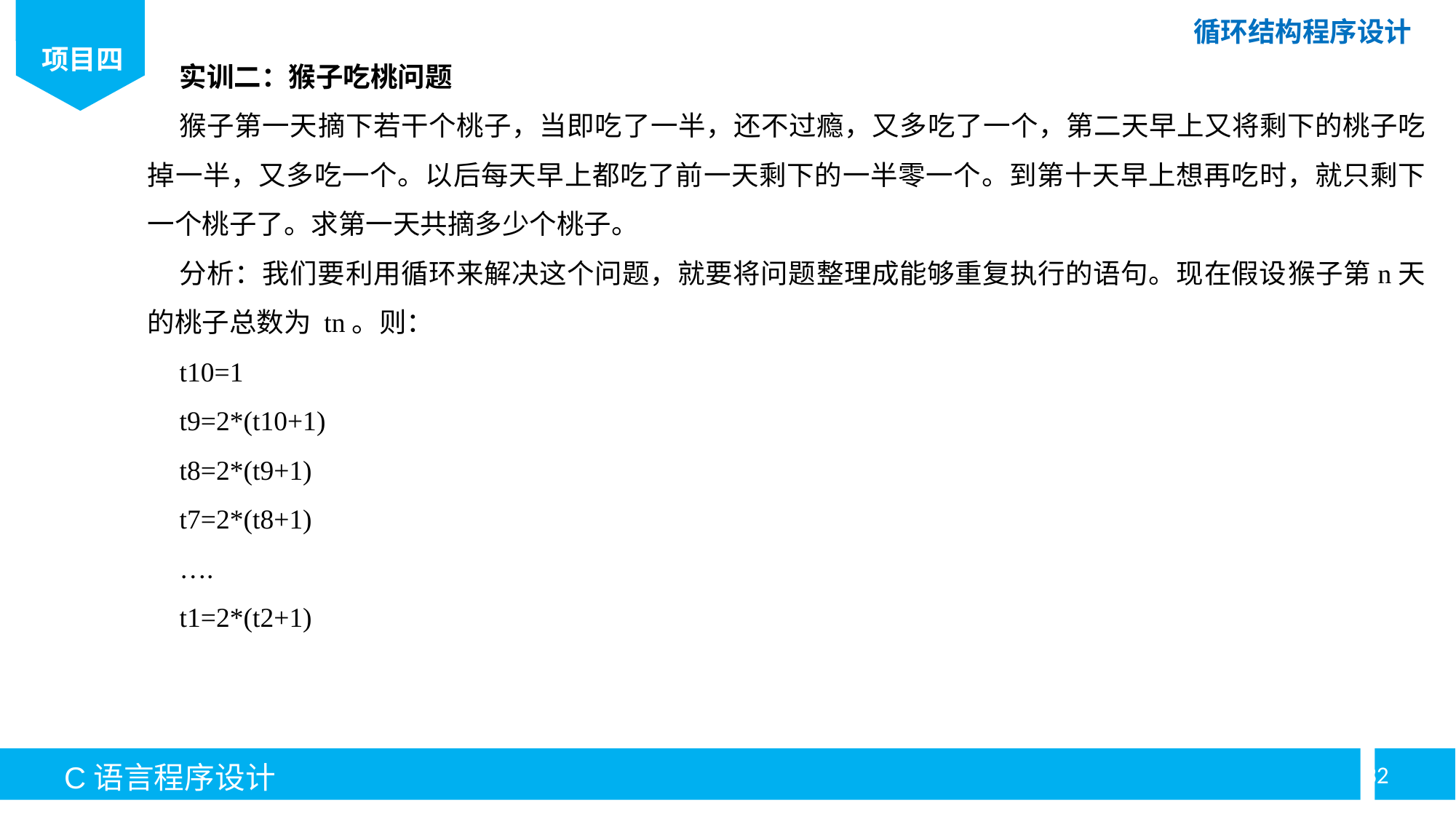

实训二：猴子吃桃问题
猴子第一天摘下若干个桃子，当即吃了一半，还不过瘾，又多吃了一个，第二天早上又将剩下的桃子吃掉一半，又多吃一个。以后每天早上都吃了前一天剩下的一半零一个。到第十天早上想再吃时，就只剩下一个桃子了。求第一天共摘多少个桃子。
分析：我们要利用循环来解决这个问题，就要将问题整理成能够重复执行的语句。现在假设猴子第n天的桃子总数为 tn。则：
t10=1
t9=2*(t10+1)
t8=2*(t9+1)
t7=2*(t8+1)
….
t1=2*(t2+1)